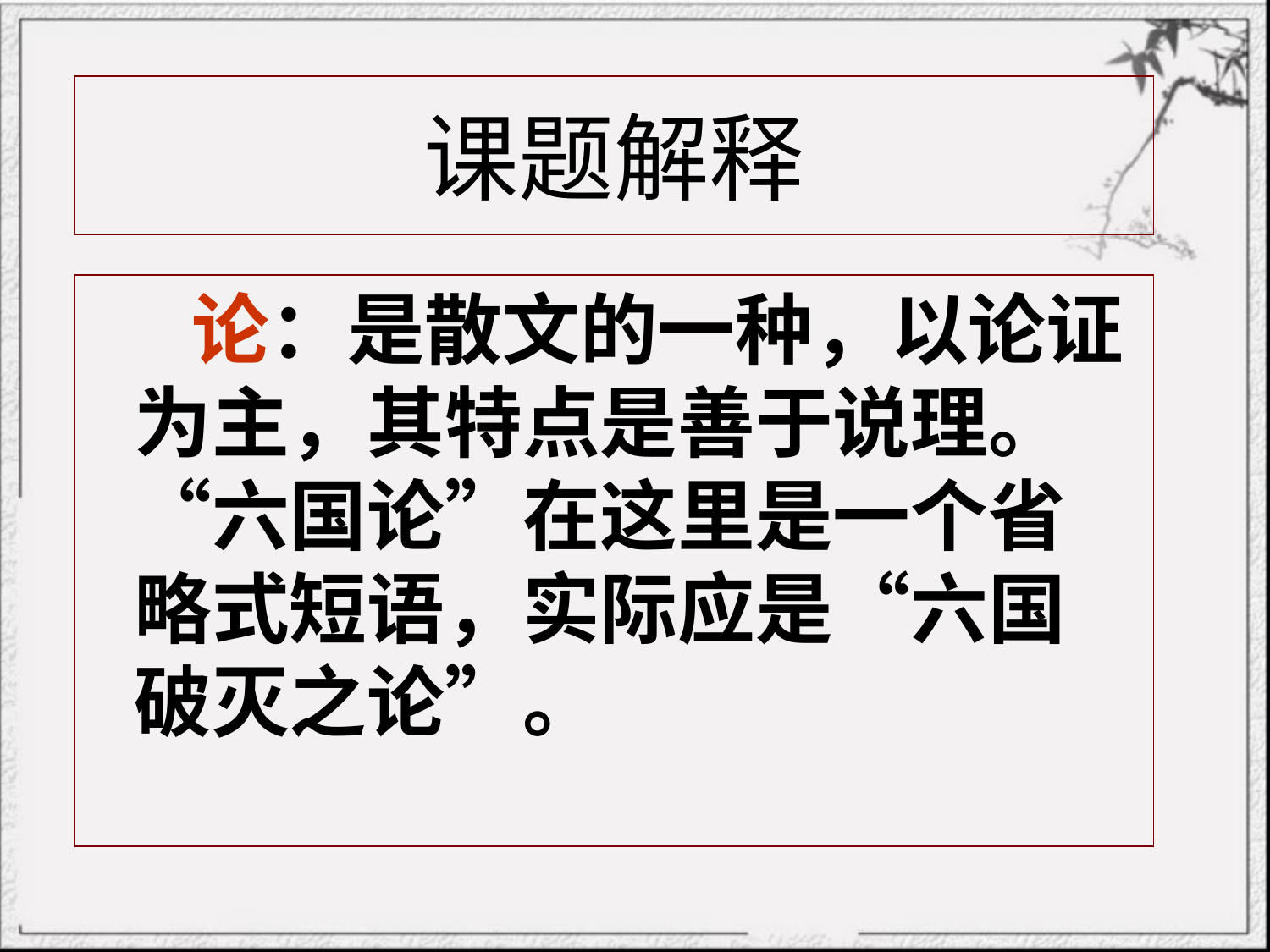

课题解释
     论：是散文的一种，以论证为主，其特点是善于说理。“六国论”在这里是一个省略式短语，实际应是“六国破灭之论”。